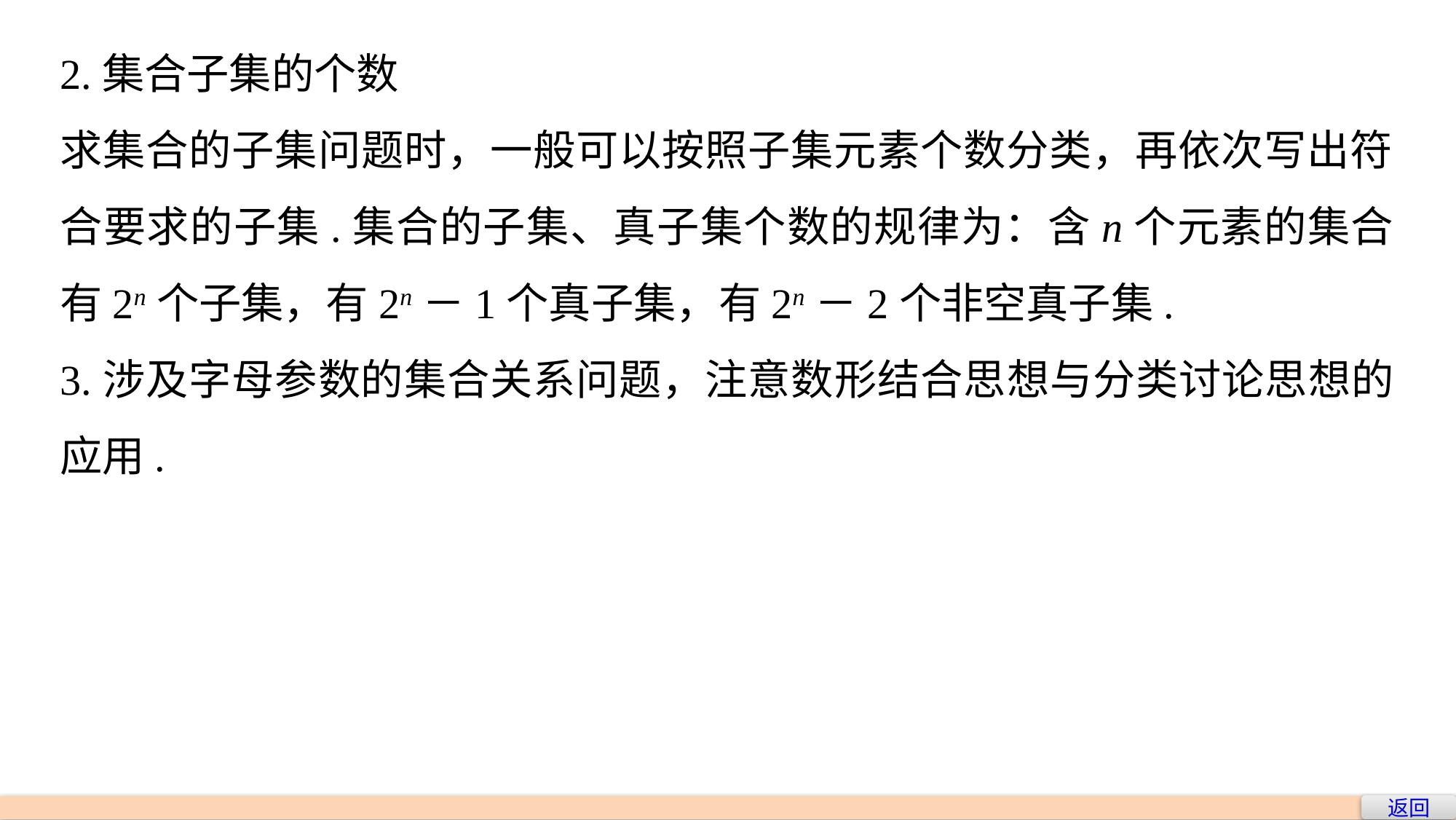

2.集合子集的个数
求集合的子集问题时，一般可以按照子集元素个数分类，再依次写出符合要求的子集.集合的子集、真子集个数的规律为：含n个元素的集合有2n个子集，有2n－1个真子集，有2n－2个非空真子集.
3.涉及字母参数的集合关系问题，注意数形结合思想与分类讨论思想的应用.
返回